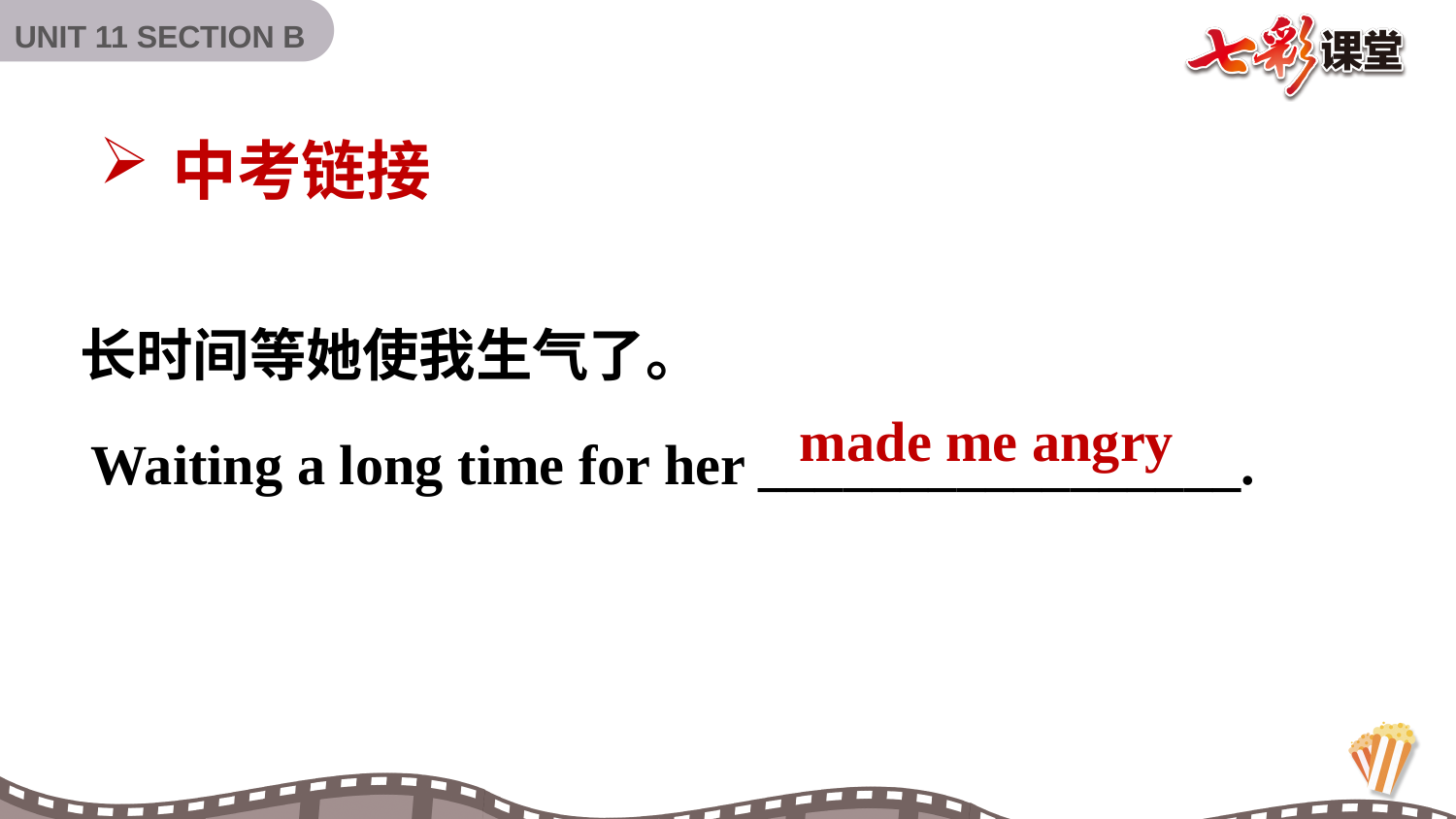

中考链接
 长时间等她使我生气了。
  Waiting a long time for her _________________.
made me angry